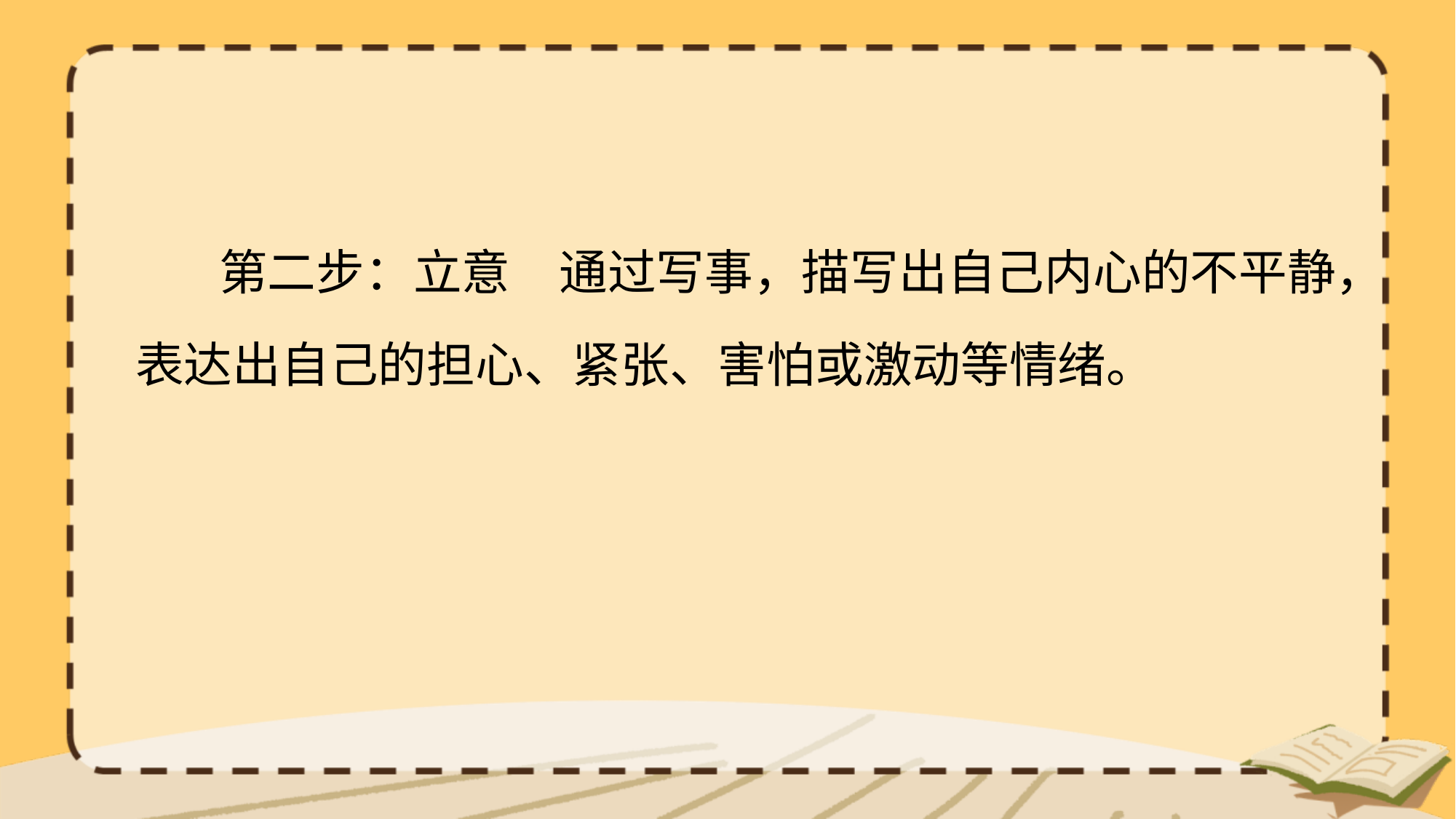

第二步：立意　通过写事，描写出自己内心的不平静，表达出自己的担心、紧张、害怕或激动等情绪。